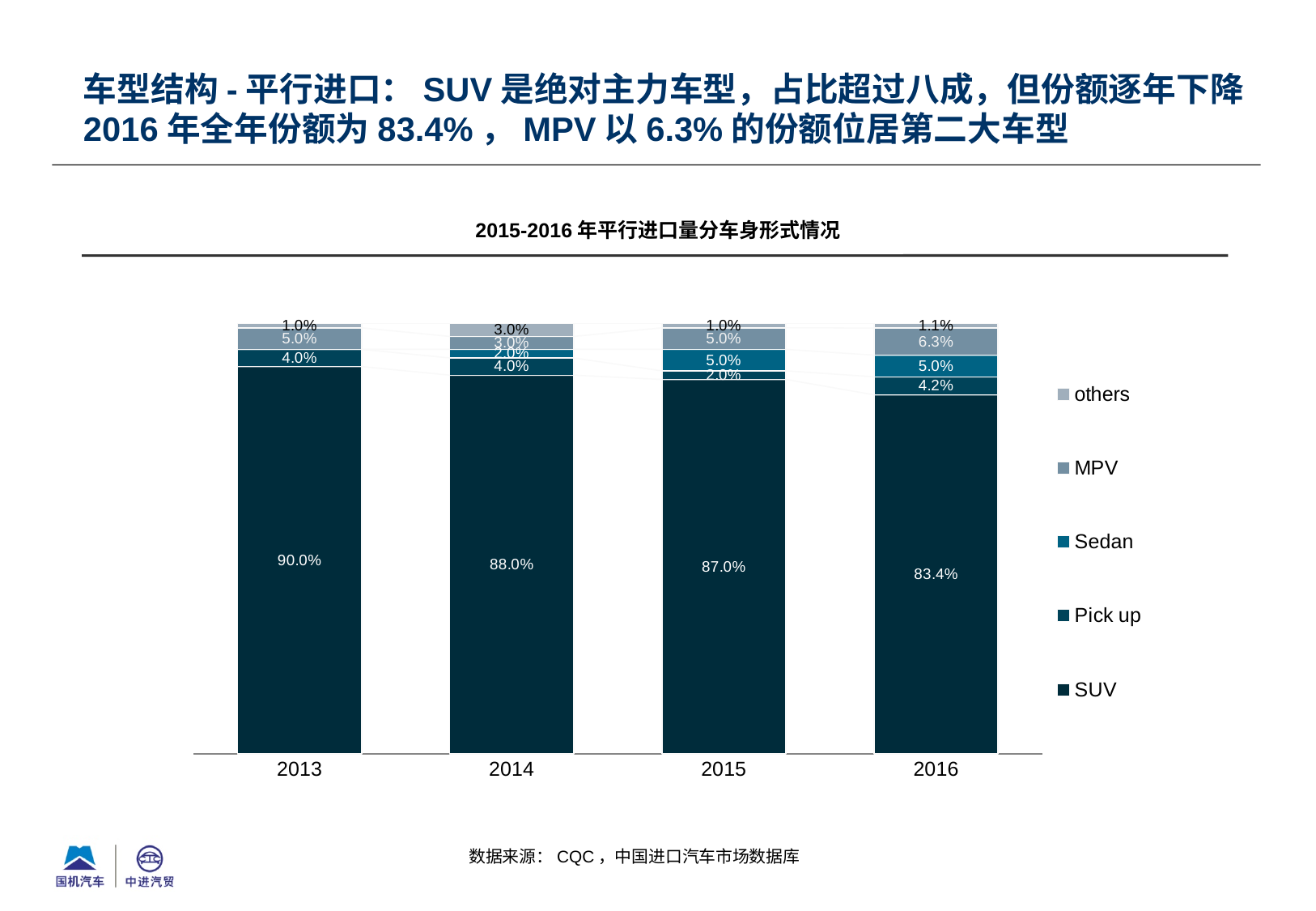

车型结构-平行进口：SUV是绝对主力车型，占比超过八成，但份额逐年下降2016年全年份额为83.4%，MPV以6.3%的份额位居第二大车型

2015-2016年平行进口量分车身形式情况

### Chart

| Category | SUV | Pick up | Sedan | MPV | others |
|---|---|---|---|---|---|
| 2013 | 0.9 | 0.04000000000000002 | 0.0 | 0.05 | 0.010000000000000005 |
| 2014 | 0.88 | 0.04000000000000002 | 0.02000000000000001 | 0.030000000000000002 | 0.030000000000000002 |
| 2015 | 0.8700000000000006 | 0.02000000000000001 | 0.05 | 0.05 | 0.010000000000000005 |
| 2016 | 0.8342630441819667 | 0.041938616499920964 | 0.05019685780317236 | 0.06304719317659989 | 0.01055428833833947 |
数据来源：CQC，中国进口汽车市场数据库